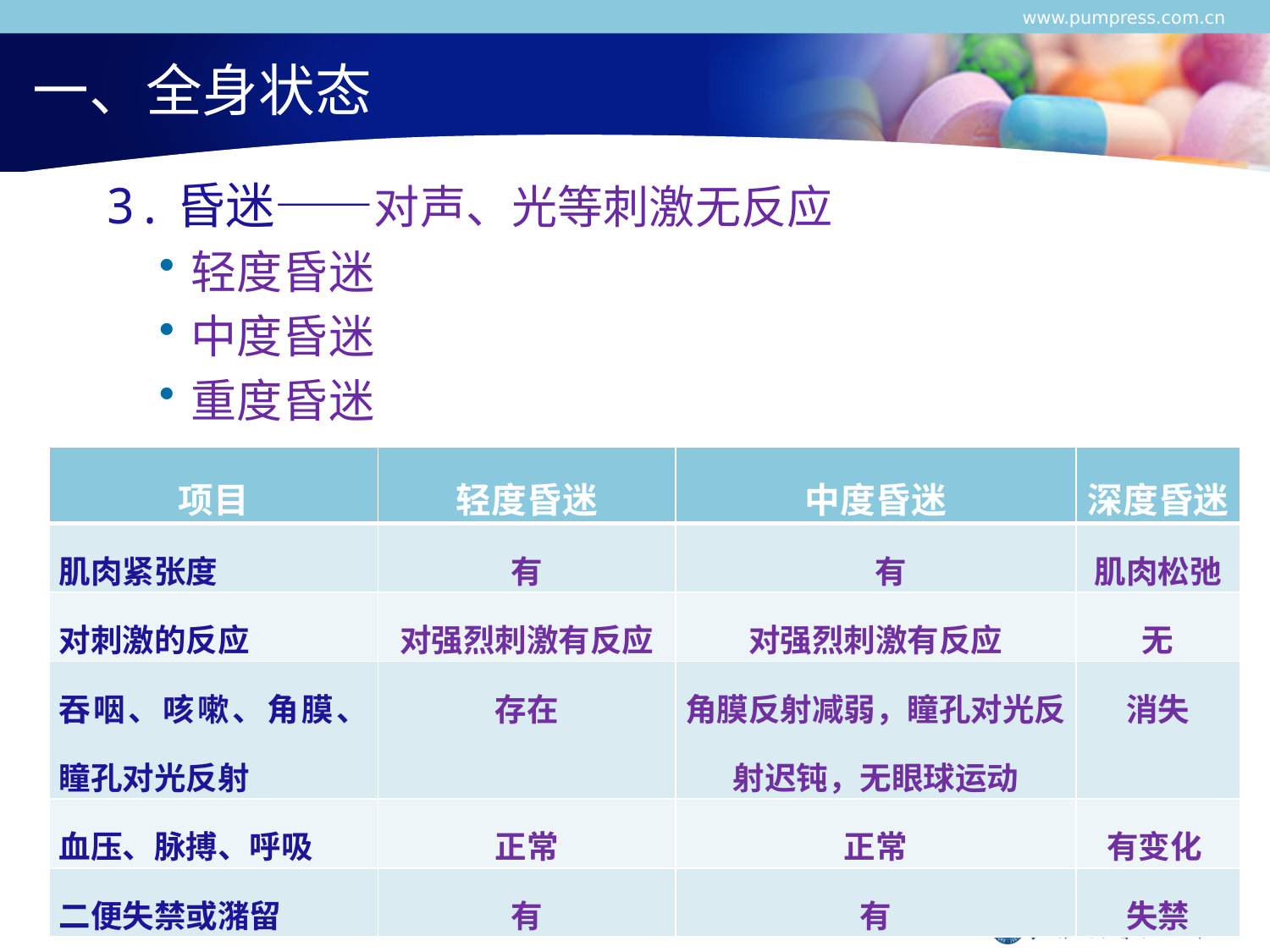

www.pumpress.com.cn
# 一、全身状态
3.昏迷——对声、光等刺激无反应
轻度昏迷
中度昏迷
重度昏迷
| 项目 | 轻度昏迷 | 中度昏迷 | 深度昏迷 |
| --- | --- | --- | --- |
| 肌肉紧张度 | 有 | 有 | 肌肉松弛 |
| 对刺激的反应 | 对强烈刺激有反应 | 对强烈刺激有反应 | 无 |
| 吞咽、咳嗽、角膜、瞳孔对光反射 | 存在 | 角膜反射减弱，瞳孔对光反射迟钝，无眼球运动 | 消失 |
| 血压、脉搏、呼吸 | 正常 | 正常 | 有变化 |
| 二便失禁或潴留 | 有 | 有 | 失禁 |